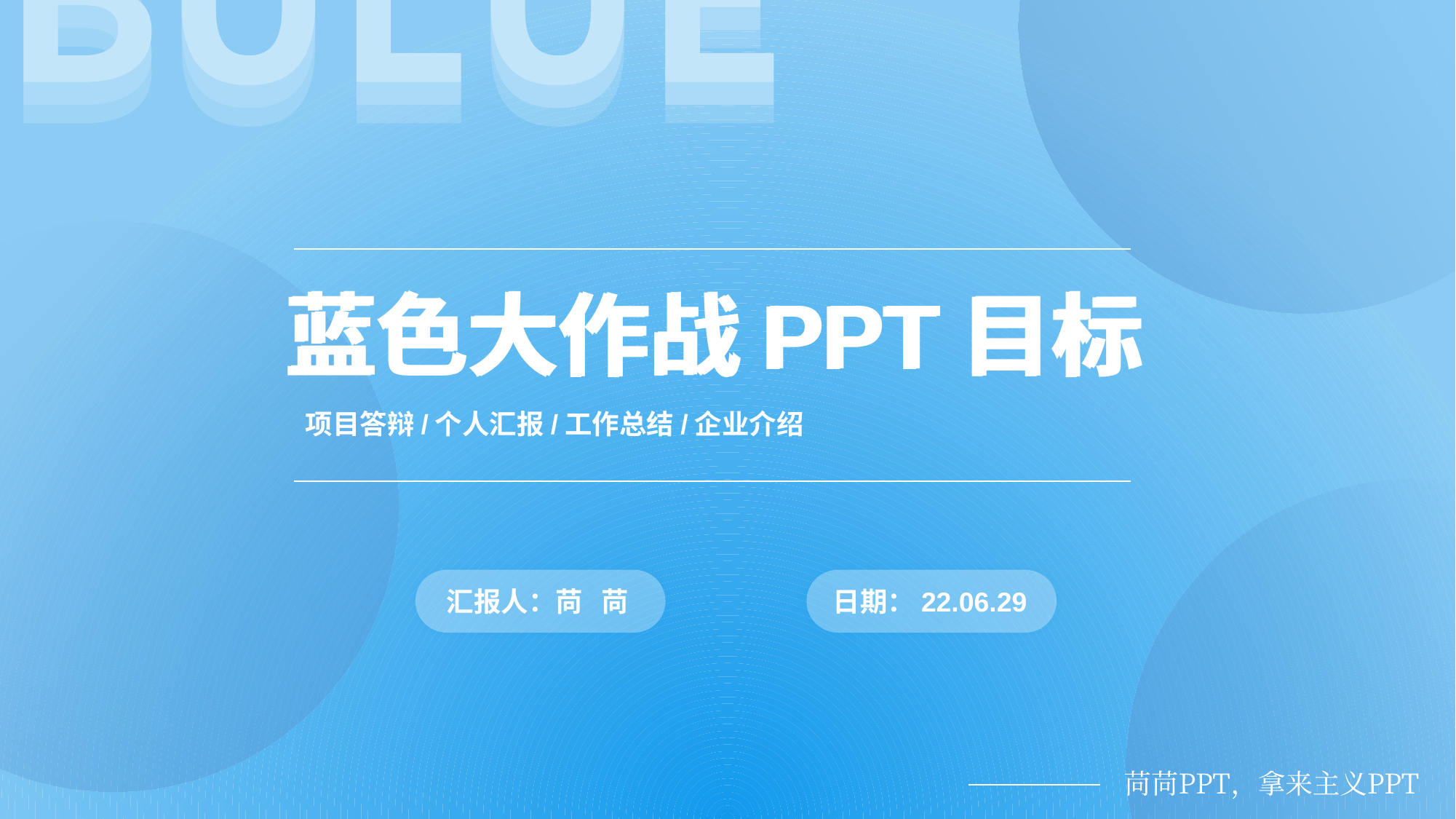

蓝色大作战PPT目标
蓝色大作战PPT目标
项目答辩/个人汇报/工作总结/企业介绍

汇报人：苘   苘
日期：22.06.29